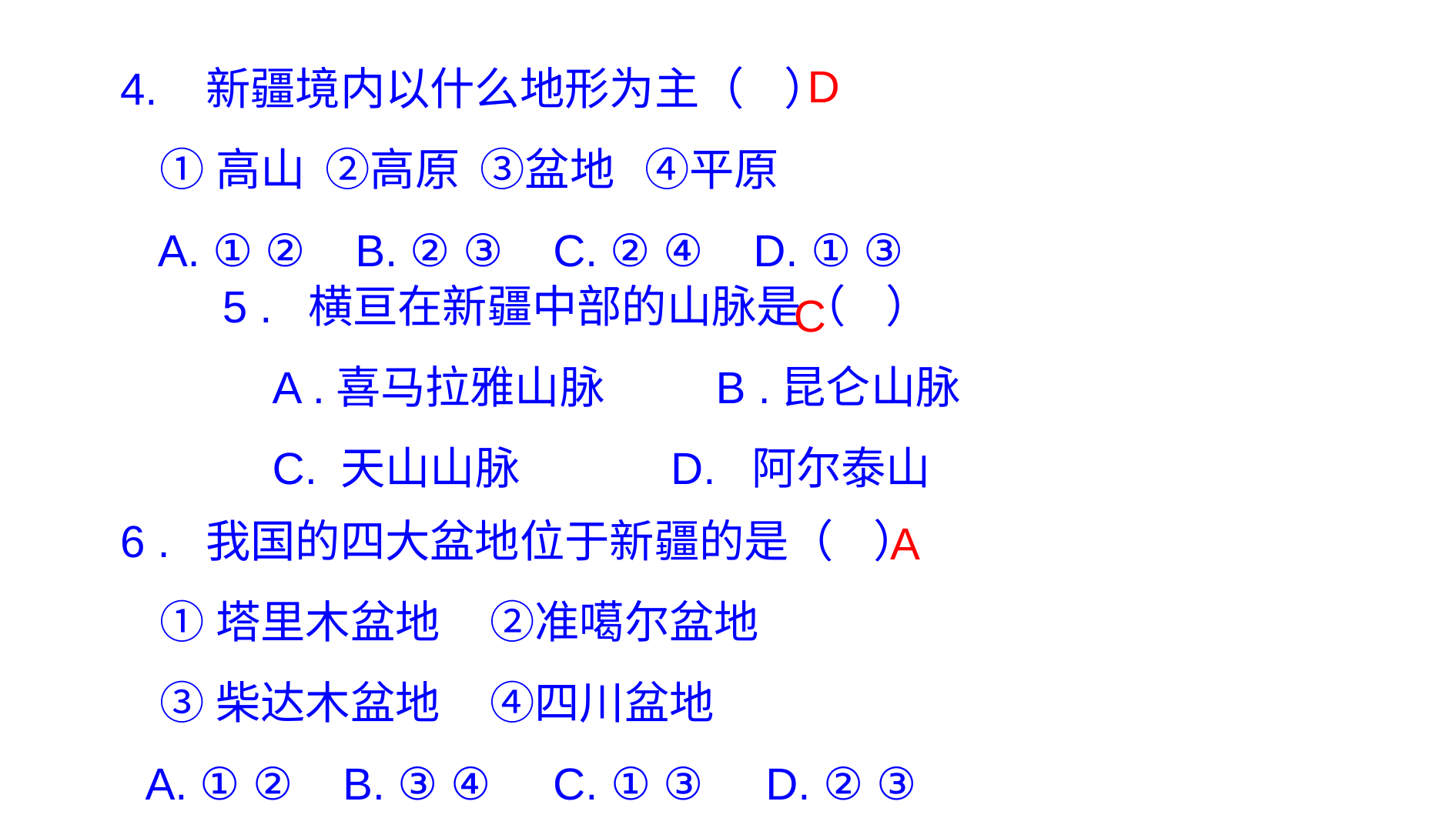

D
4.   新疆境内以什么地形为主（    ）
    ①高山  ②高原  ③盆地   ④平原
   A. ① ②    B. ② ③    C. ② ④    D. ① ③
5 .  横亘在新疆中部的山脉是（    ）
    A .喜马拉雅山脉          B .昆仑山脉
    C. 天山山脉              D.  阿尔泰山
C
6 .  我国的四大盆地位于新疆的是（    ）
    ①塔里木盆地     ②准噶尔盆地
    ③柴达木盆地     ④四川盆地
  A. ① ②    B. ③ ④     C. ① ③     D. ② ③
A